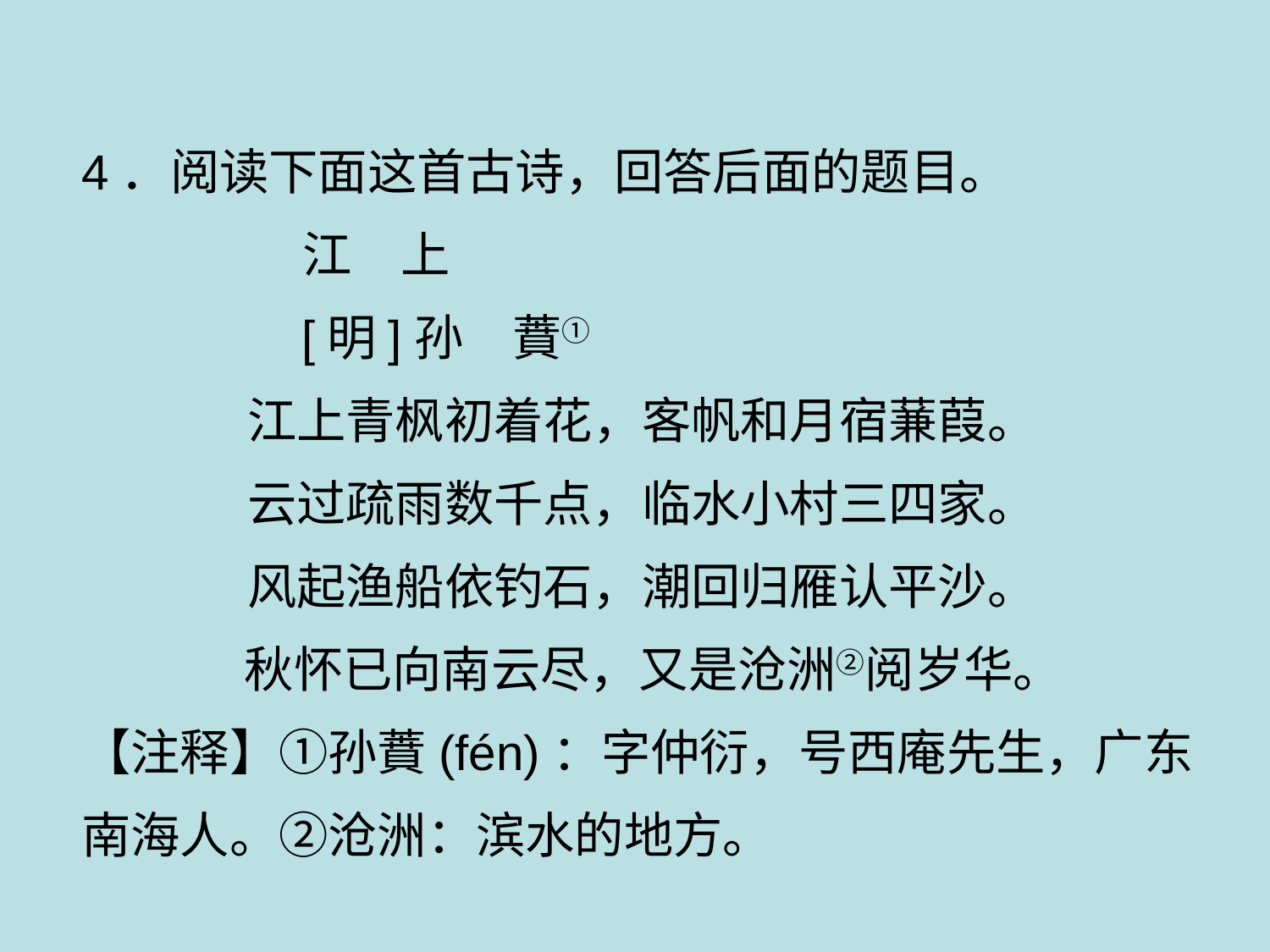

4．阅读下面这首古诗，回答后面的题目。
                   江　上
                [明]孙　蕡①
江上青枫初着花，客帆和月宿蒹葭。
云过疏雨数千点，临水小村三四家。
风起渔船依钓石，潮回归雁认平沙。
 秋怀已向南云尽，又是沧洲②阅岁华。
【注释】①孙蕡(fén)：字仲衍，号西庵先生，广东南海人。②沧洲：滨水的地方。